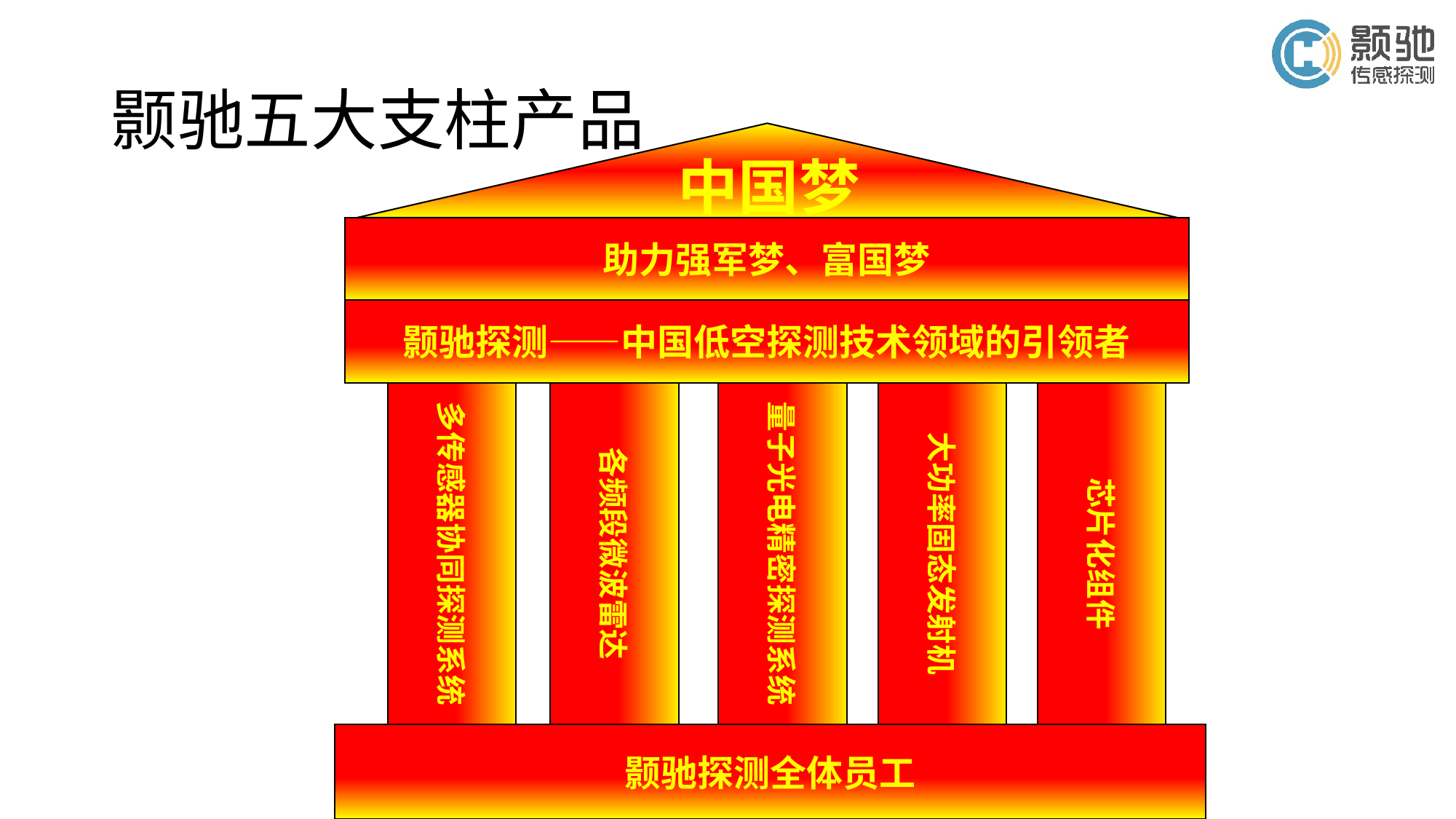

# 颢驰五大支柱产品

助力强军梦、富国梦
颢驰探测——中国低空探测技术领域的引领者
多传感器协同探测系统
各频段微波雷达
量子光电精密探测系统
大功率固态发射机
芯片化组件
颢驰探测全体员工
中国梦